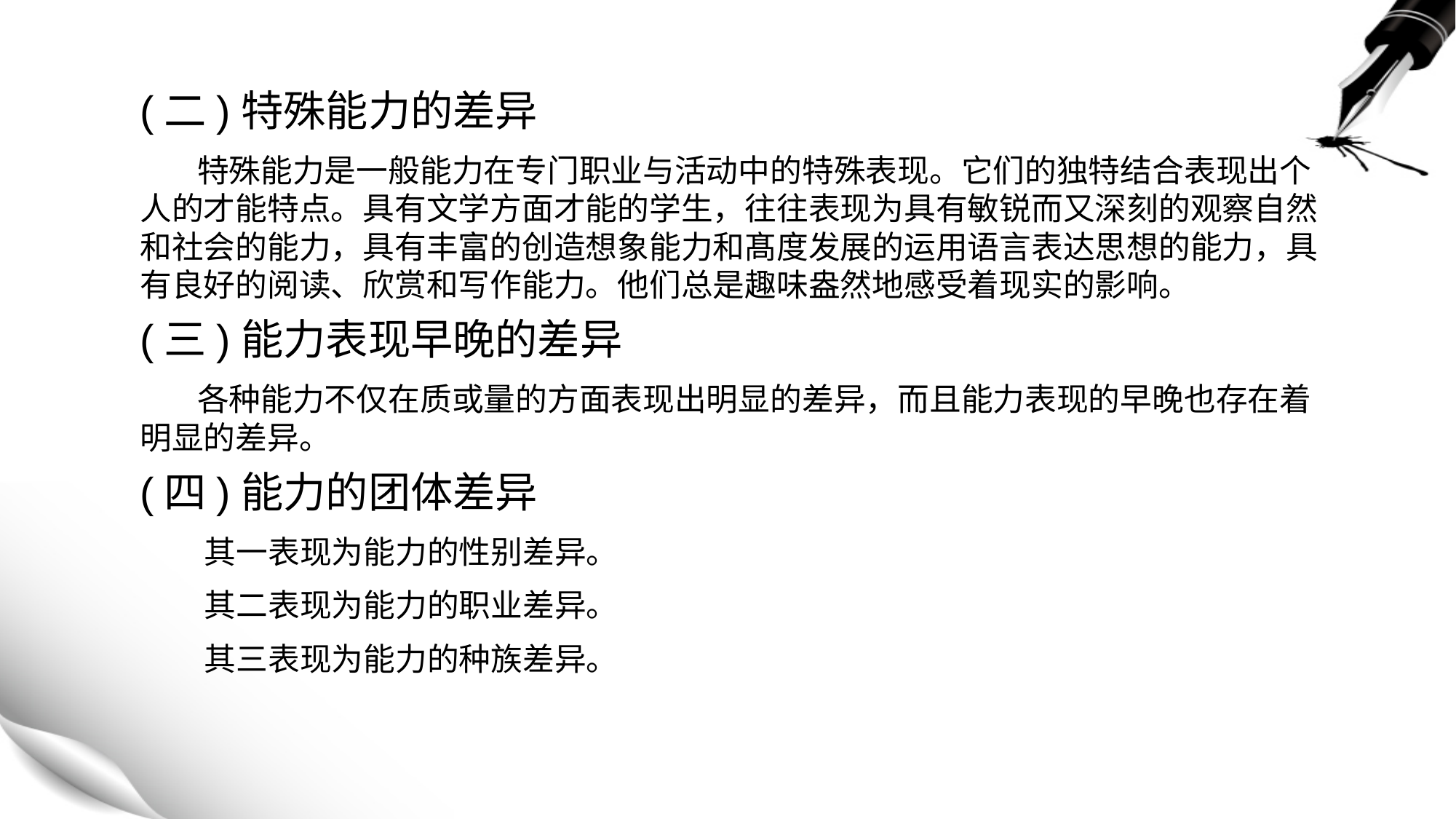

(二)特殊能力的差异
       特殊能力是一般能力在专门职业与活动中的特殊表现。它们的独特结合表现出个人的才能特点。具有文学方面才能的学生，往往表现为具有敏锐而又深刻的观察自然和社会的能力，具有丰富的创造想象能力和髙度发展的运用语言表达思想的能力，具有良好的阅读、欣赏和写作能力。他们总是趣味盎然地感受着现实的影响。
(三)能力表现早晚的差异
       各种能力不仅在质或量的方面表现出明显的差异，而且能力表现的早晚也存在着明显的差异。
(四)能力的团体差异
        其一表现为能力的性别差异。
        其二表现为能力的职业差异。
        其三表现为能力的种族差异。